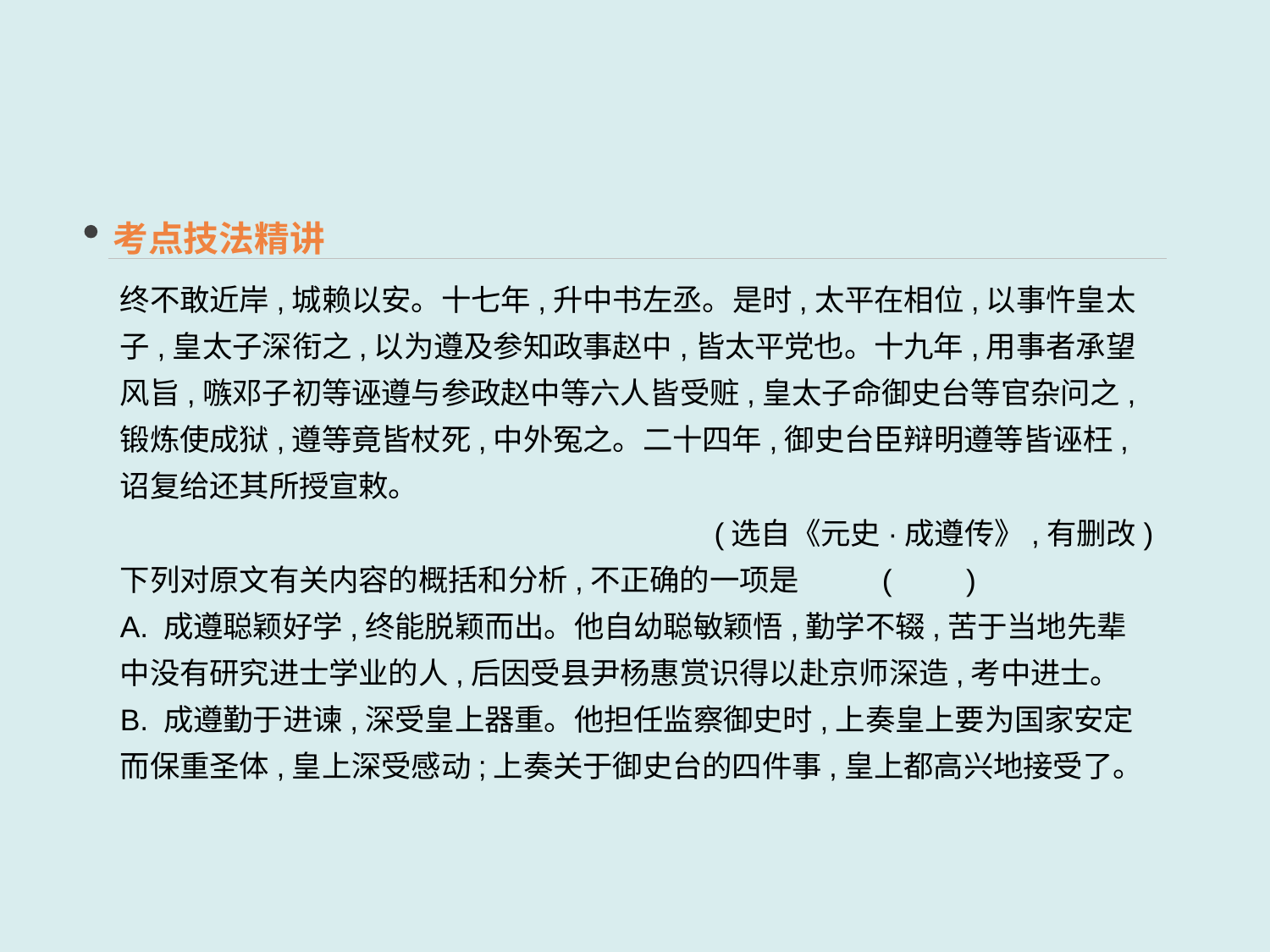

考点技法精讲

终不敢近岸,城赖以安。十七年,升中书左丞。是时,太平在相位,以事忤皇太子,皇太子深衔之,以为遵及参知政事赵中,皆太平党也。十九年,用事者承望风旨,嗾邓子初等诬遵与参政赵中等六人皆受赃,皇太子命御史台等官杂问之,锻炼使成狱,遵等竟皆杖死,中外冤之。二十四年,御史台臣辩明遵等皆诬枉,诏复给还其所授宣敕。
(选自《元史·成遵传》,有删改)
下列对原文有关内容的概括和分析,不正确的一项是	(　　)
A. 成遵聪颖好学,终能脱颖而出。他自幼聪敏颖悟,勤学不辍,苦于当地先辈中没有研究进士学业的人,后因受县尹杨惠赏识得以赴京师深造,考中进士。
B. 成遵勤于进谏,深受皇上器重。他担任监察御史时,上奏皇上要为国家安定而保重圣体,皇上深受感动;上奏关于御史台的四件事,皇上都高兴地接受了。